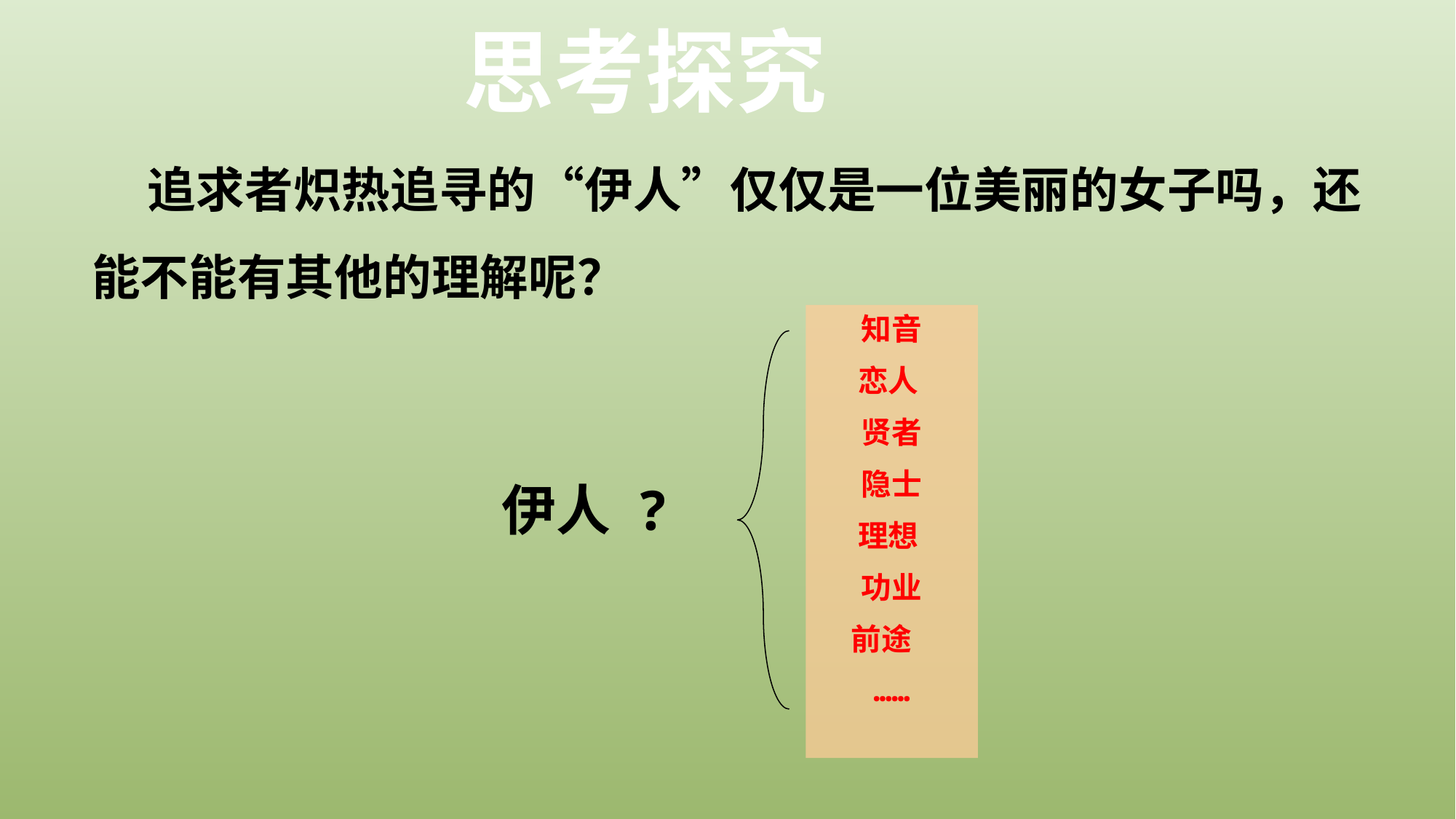

思考探究
    追求者炽热追寻的“伊人”仅仅是一位美丽的女子吗，还能不能有其他的理解呢？
知音
恋人
贤者
隐士
理想
功业
前途
……

伊人 ?